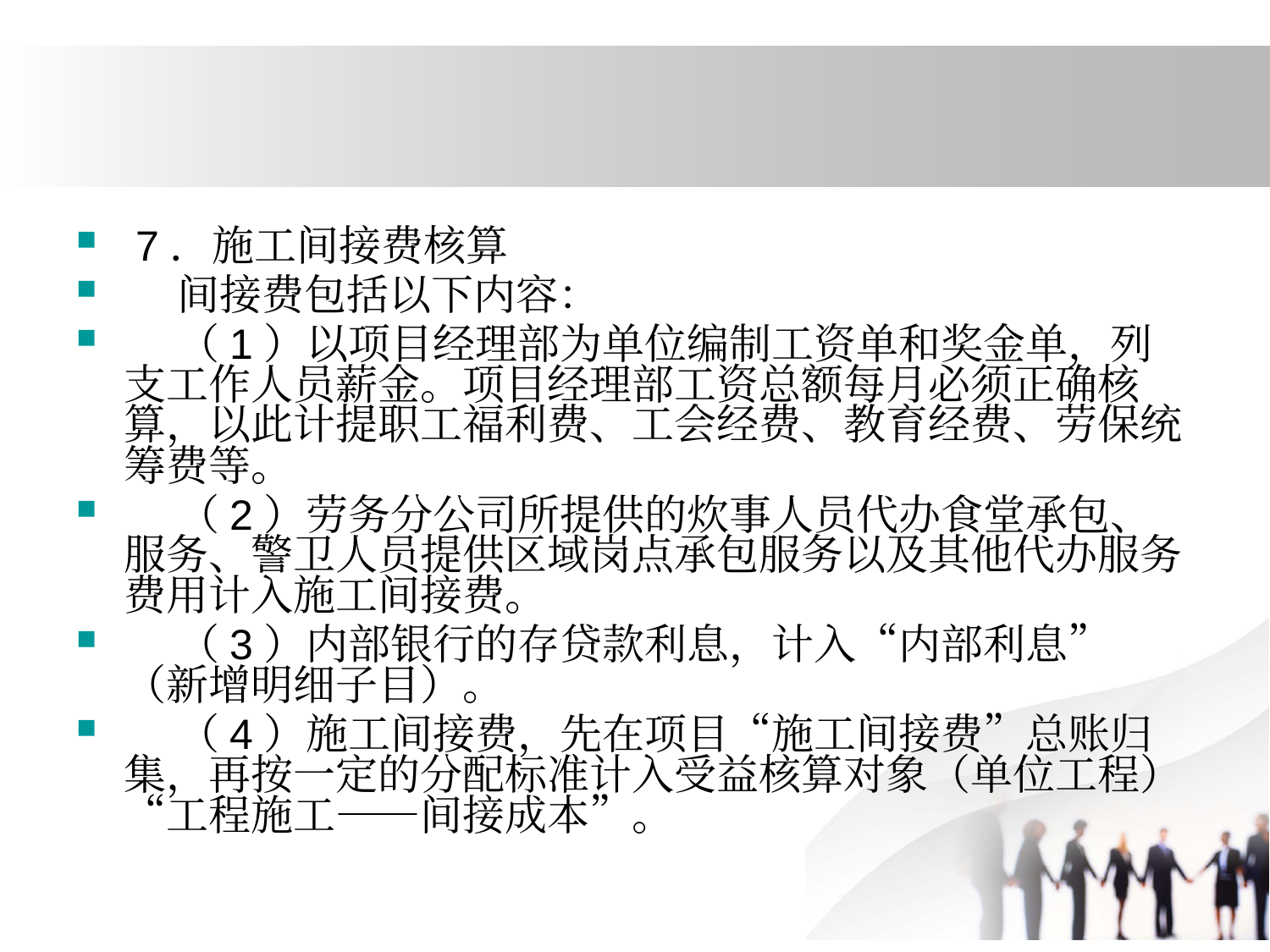

#
 7．施工间接费核算
    间接费包括以下内容：
    （1）以项目经理部为单位编制工资单和奖金单，列支工作人员薪金。项目经理部工资总额每月必须正确核算，以此计提职工福利费、工会经费、教育经费、劳保统筹费等。
    （2）劳务分公司所提供的炊事人员代办食堂承包、服务、警卫人员提供区域岗点承包服务以及其他代办服务费用计入施工间接费。
    （3）内部银行的存贷款利息，计入“内部利息”（新增明细子目）。
    （4）施工间接费，先在项目“施工间接费”总账归集，再按一定的分配标准计入受益核算对象（单位工程）“工程施工——间接成本”。